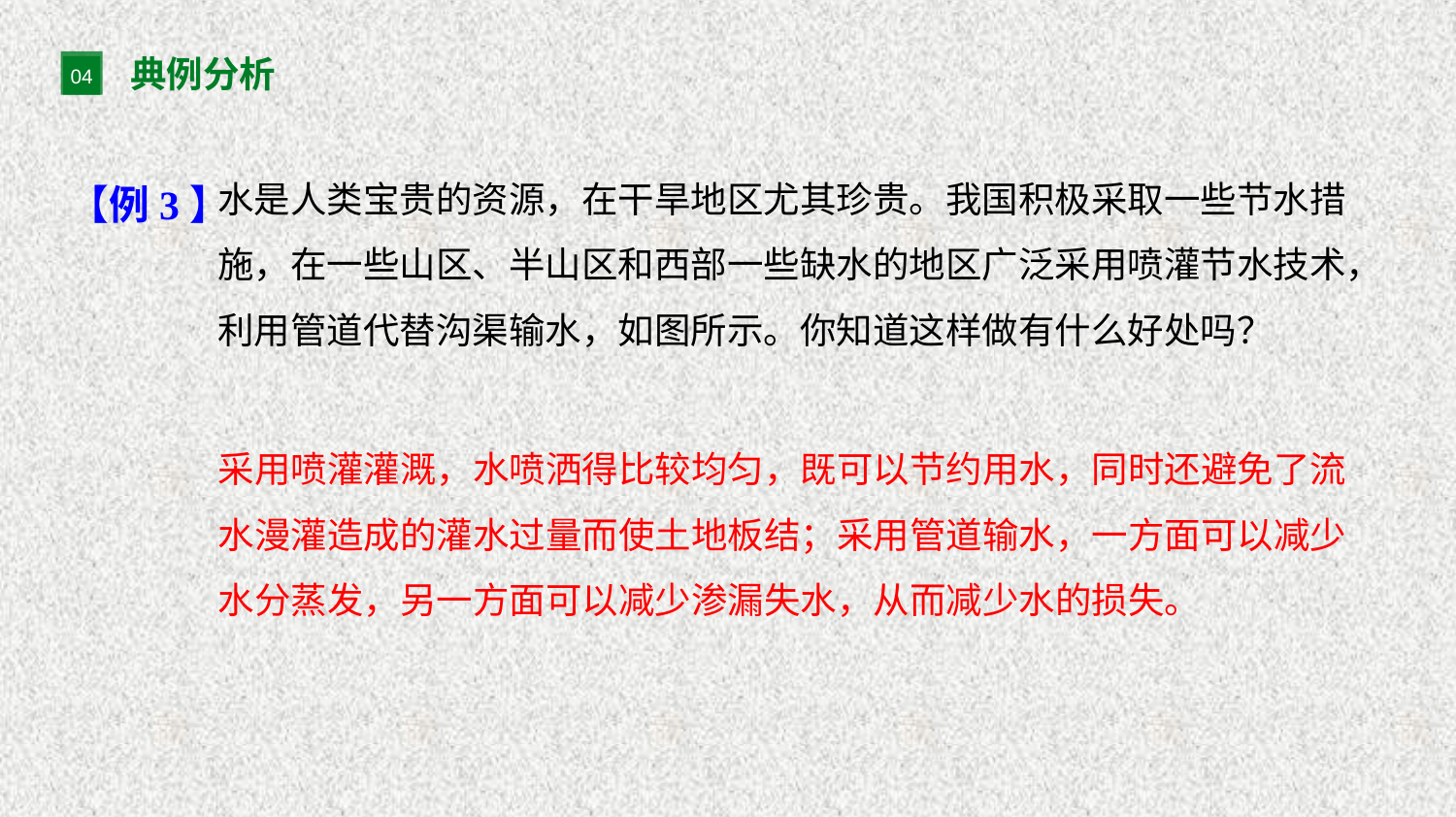

典例分析

04
【例3】
水是人类宝贵的资源，在干旱地区尤其珍贵。我国积极采取一些节水措施，在一些山区、半山区和西部一些缺水的地区广泛采用喷灌节水技术，利用管道代替沟渠输水，如图所示。你知道这样做有什么好处吗？
采用喷灌灌溉，水喷洒得比较均匀，既可以节约用水，同时还避免了流水漫灌造成的灌水过量而使土地板结；采用管道输水，一方面可以减少水分蒸发，另一方面可以减少渗漏失水，从而减少水的损失。